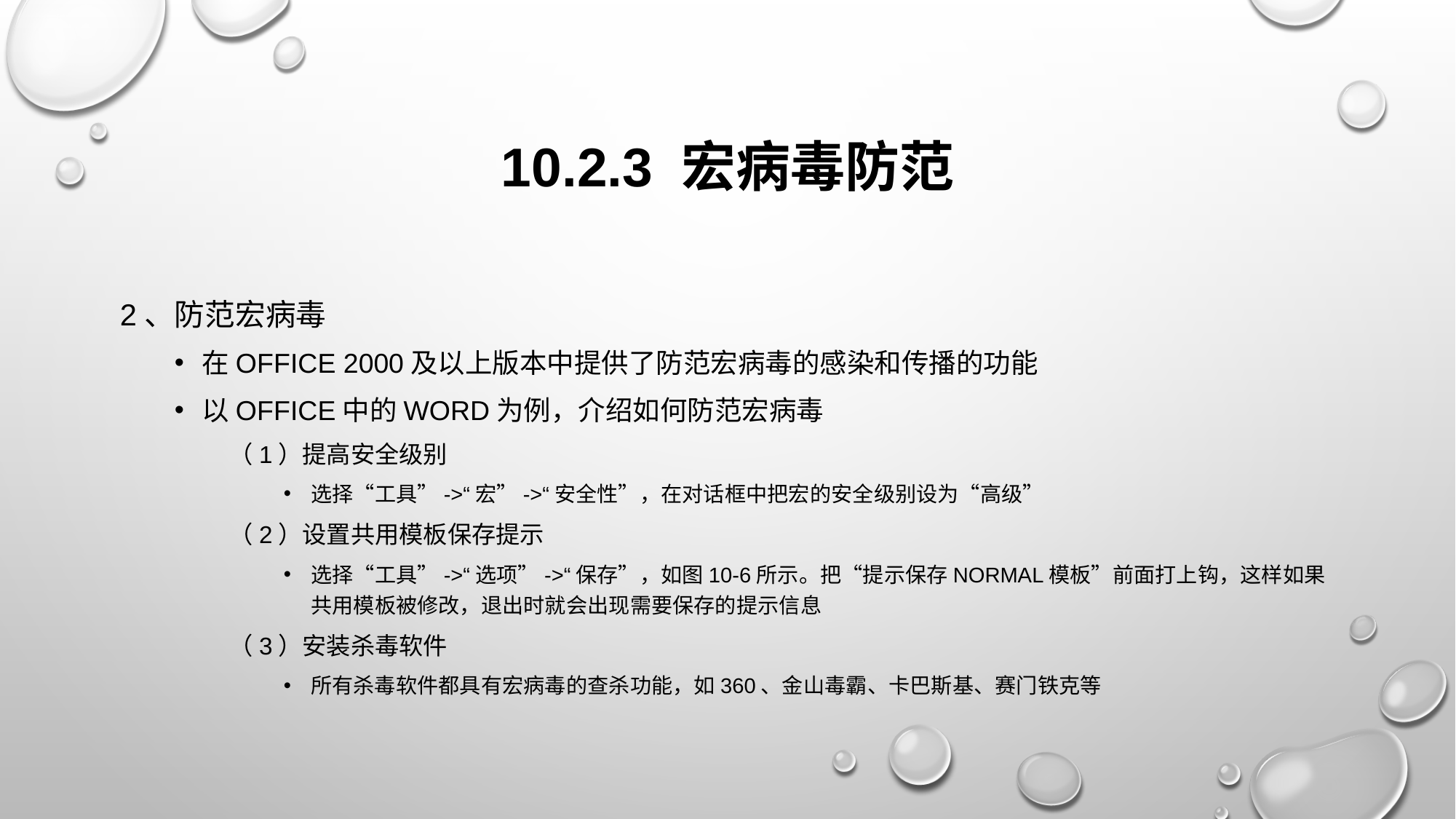

# 10.2.3 宏病毒防范
2、防范宏病毒
在Office 2000及以上版本中提供了防范宏病毒的感染和传播的功能
以Office中的Word为例，介绍如何防范宏病毒
（1）提高安全级别
选择“工具”->“宏”->“安全性”，在对话框中把宏的安全级别设为“高级”
（2）设置共用模板保存提示
选择“工具”->“选项”->“保存”，如图10-6所示。把“提示保存Normal模板”前面打上钩，这样如果共用模板被修改，退出时就会出现需要保存的提示信息
（3）安装杀毒软件
所有杀毒软件都具有宏病毒的查杀功能，如360、金山毒霸、卡巴斯基、赛门铁克等